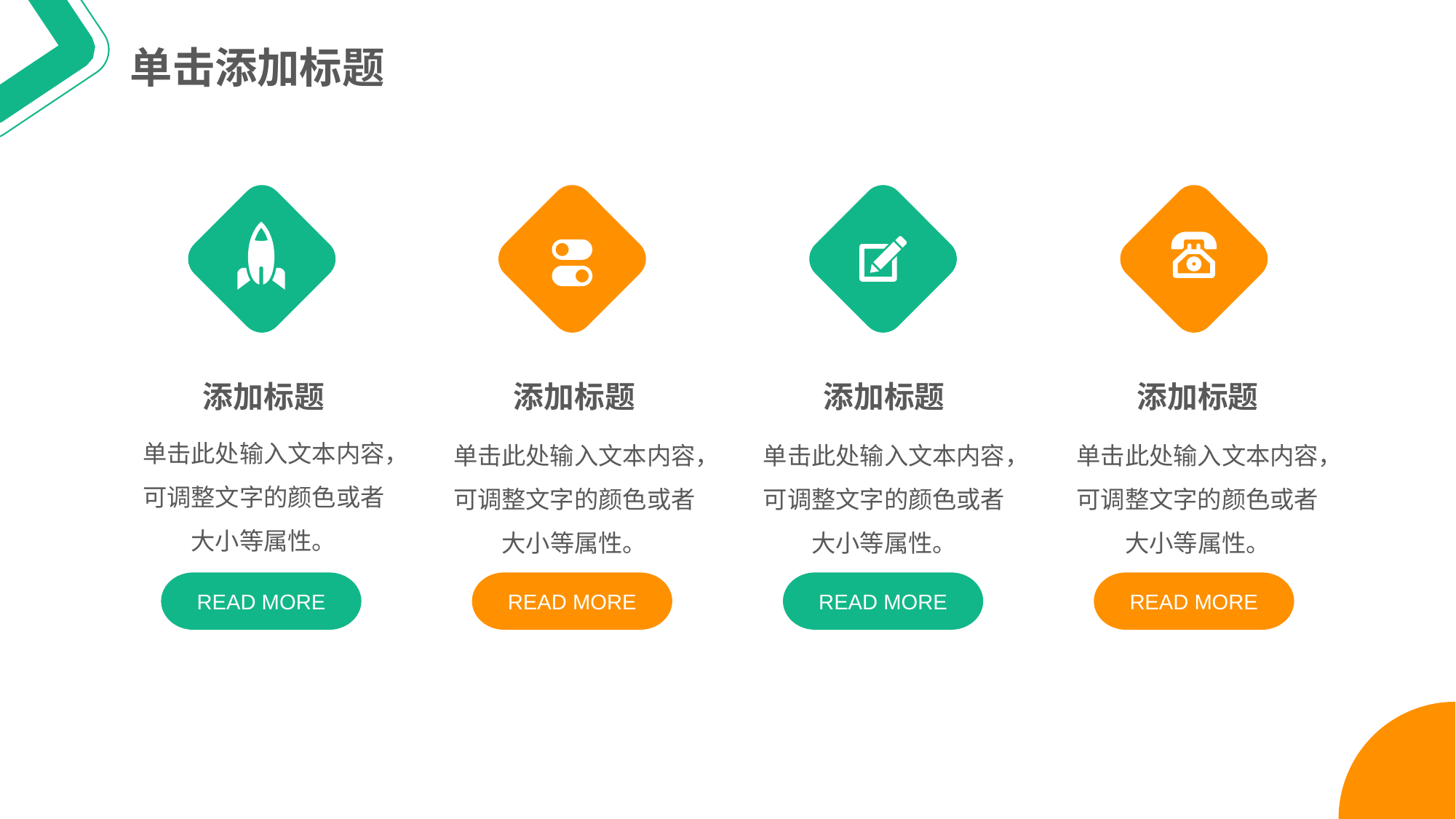

单击添加标题

添加标题
单击此处输入文本内容，可调整文字的颜色或者大小等属性。
READ MORE

添加标题
单击此处输入文本内容，可调整文字的颜色或者大小等属性。
READ MORE

添加标题
单击此处输入文本内容，可调整文字的颜色或者大小等属性。
READ MORE

添加标题
单击此处输入文本内容，可调整文字的颜色或者大小等属性。
READ MORE